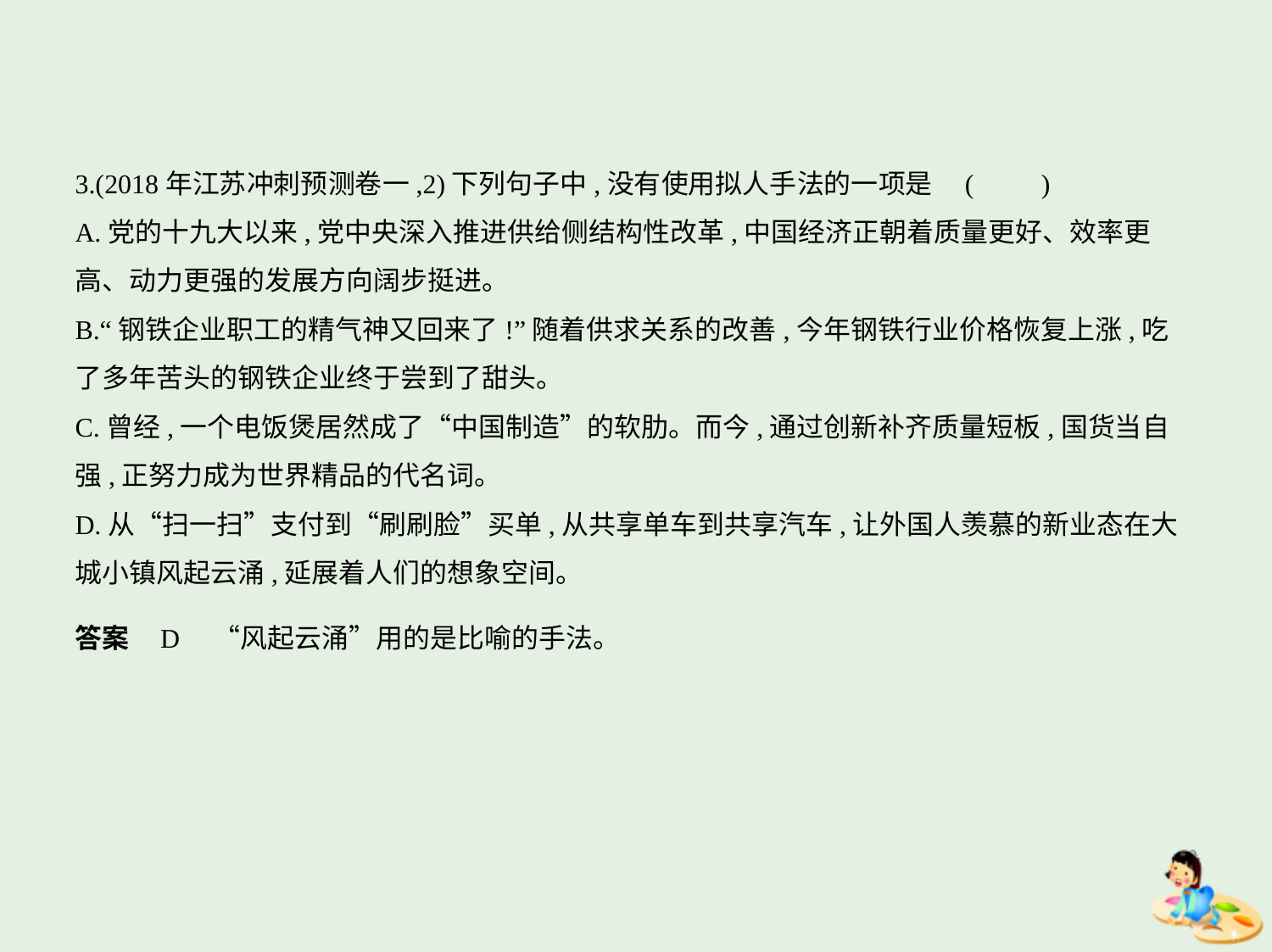

3.(2018年江苏冲刺预测卷一,2)下列句子中,没有使用拟人手法的一项是 (　　)
A.党的十九大以来,党中央深入推进供给侧结构性改革,中国经济正朝着质量更好、效率更
高、动力更强的发展方向阔步挺进。
B.“钢铁企业职工的精气神又回来了!”随着供求关系的改善,今年钢铁行业价格恢复上涨,吃
了多年苦头的钢铁企业终于尝到了甜头。
C.曾经,一个电饭煲居然成了“中国制造”的软肋。而今,通过创新补齐质量短板,国货当自
强,正努力成为世界精品的代名词。
D.从“扫一扫”支付到“刷刷脸”买单,从共享单车到共享汽车,让外国人羡慕的新业态在大
城小镇风起云涌,延展着人们的想象空间。
答案    D　“风起云涌”用的是比喻的手法。